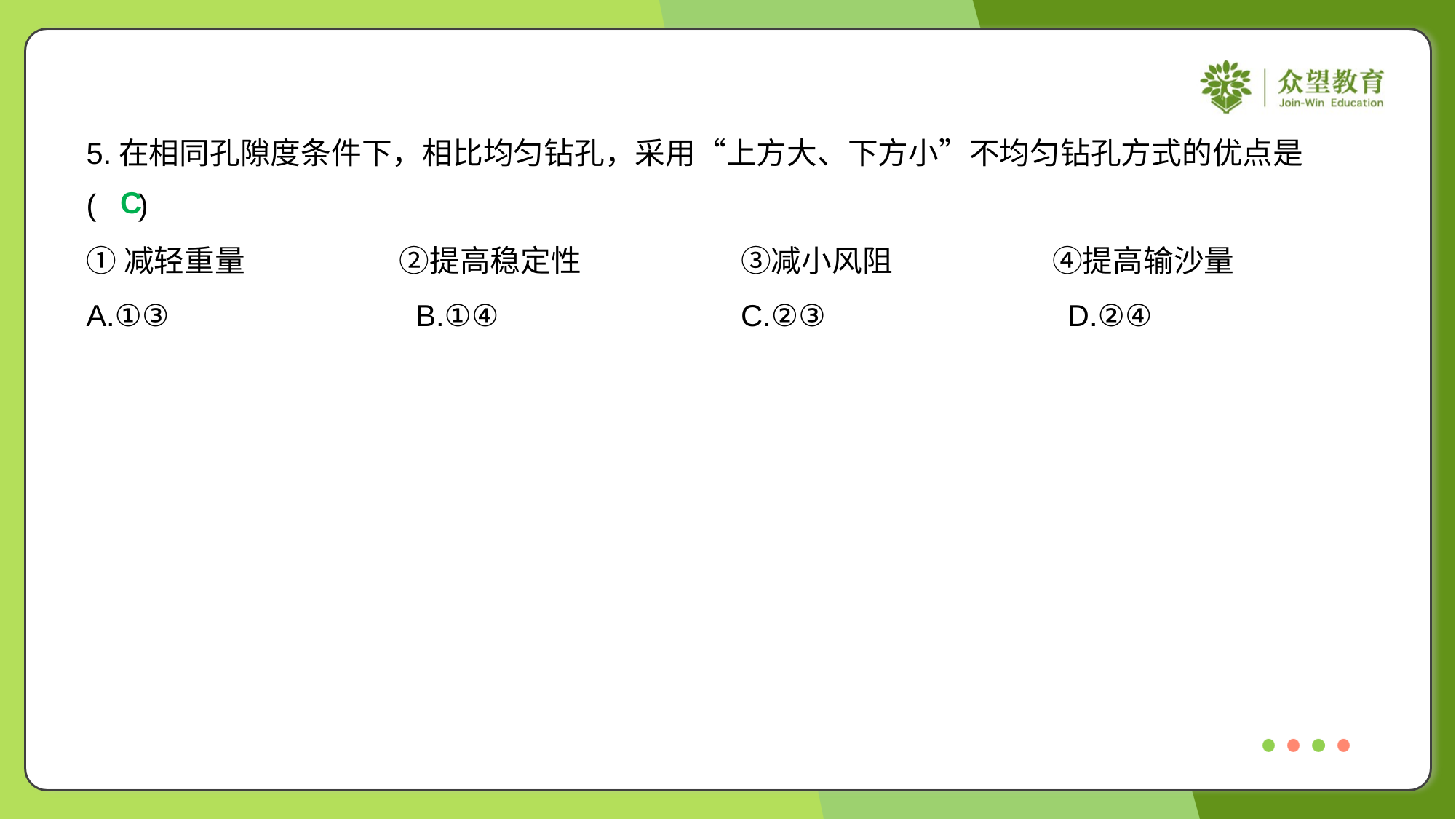

5.在相同孔隙度条件下，相比均匀钻孔，采用“上方大、下方小”不均匀钻孔方式的优点是
(     )
C
①减轻重量	②提高稳定性	③减小风阻	④提高输沙量
A.①③	B.①④	C.②③	D.②④